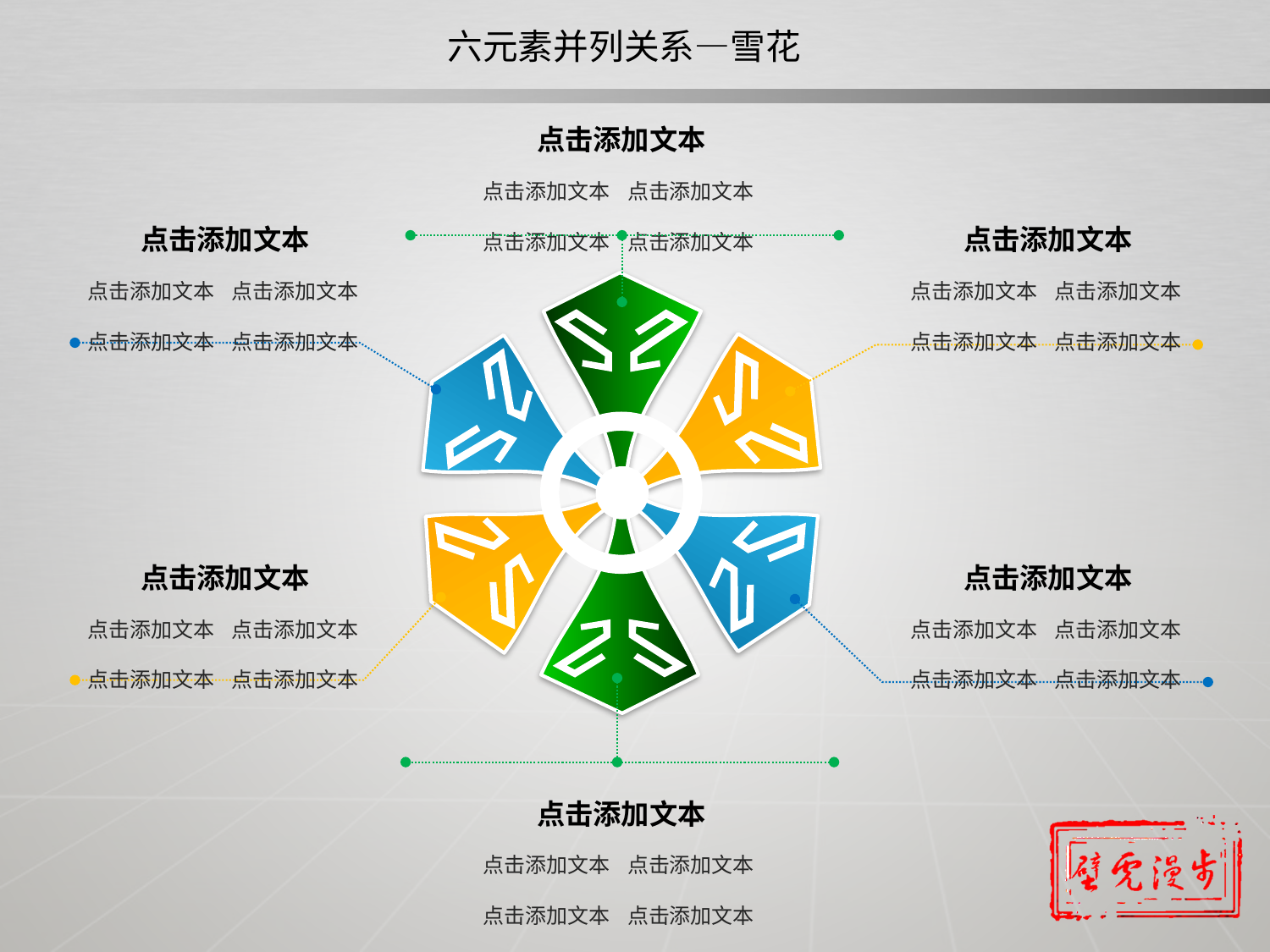

六元素并列关系—雪花
点击添加文本
点击添加文本
点击添加文本
点击添加文本
点击添加文本
点击添加文本
点击添加文本
点击添加文本
点击添加文本
点击添加文本
点击添加文本
点击添加文本
点击添加文本
点击添加文本
点击添加文本

点击添加文本
点击添加文本

点击添加文本
点击添加文本
点击添加文本
点击添加文本
点击添加文本
点击添加文本
点击添加文本
点击添加文本
点击添加文本
点击添加文本
点击添加文本
点击添加文本
点击添加文本